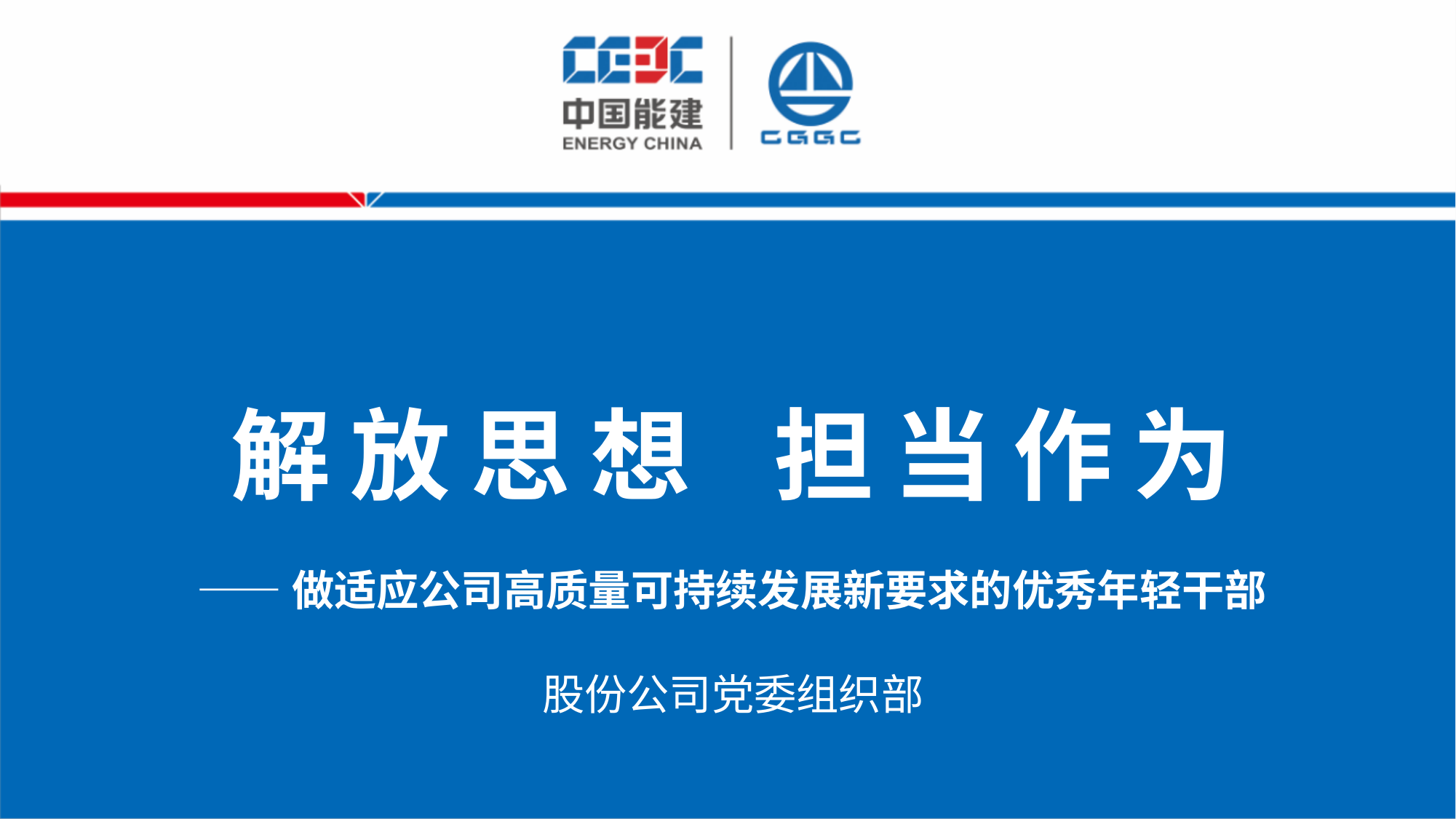

解 放 思 想    担 当 作 为

——做适应公司高质量可持续发展新要求的优秀年轻干部
股份公司党委组织部